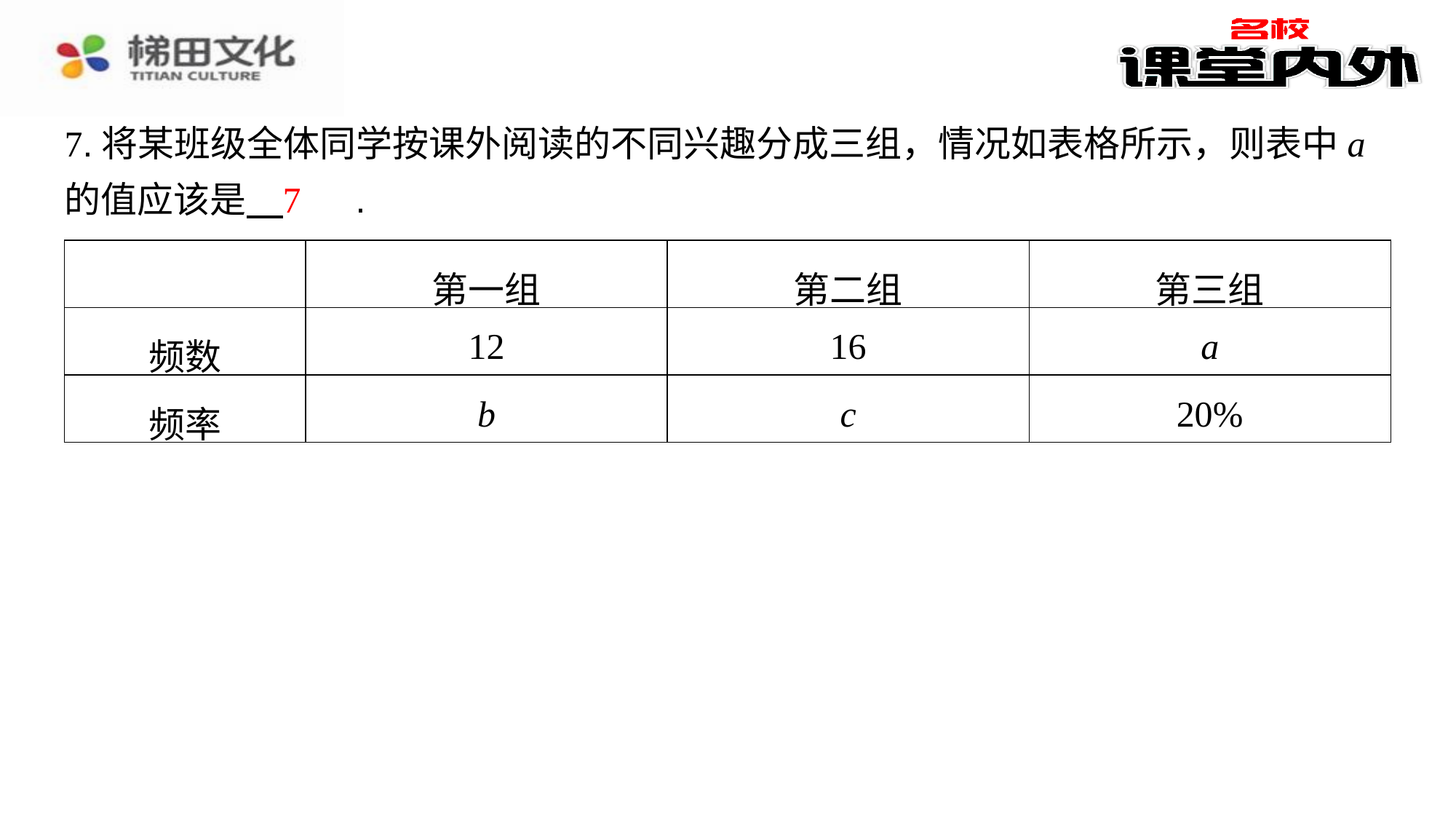

7.将某班级全体同学按课外阅读的不同兴趣分成三组，情况如表格所示，则表中a的值应该是 　7　⁠.
7
|  | 第一组 | 第二组 | 第三组 |
| --- | --- | --- | --- |
| 频数 | 12 | 16 | a |
| 频率 | b | c | 20% |